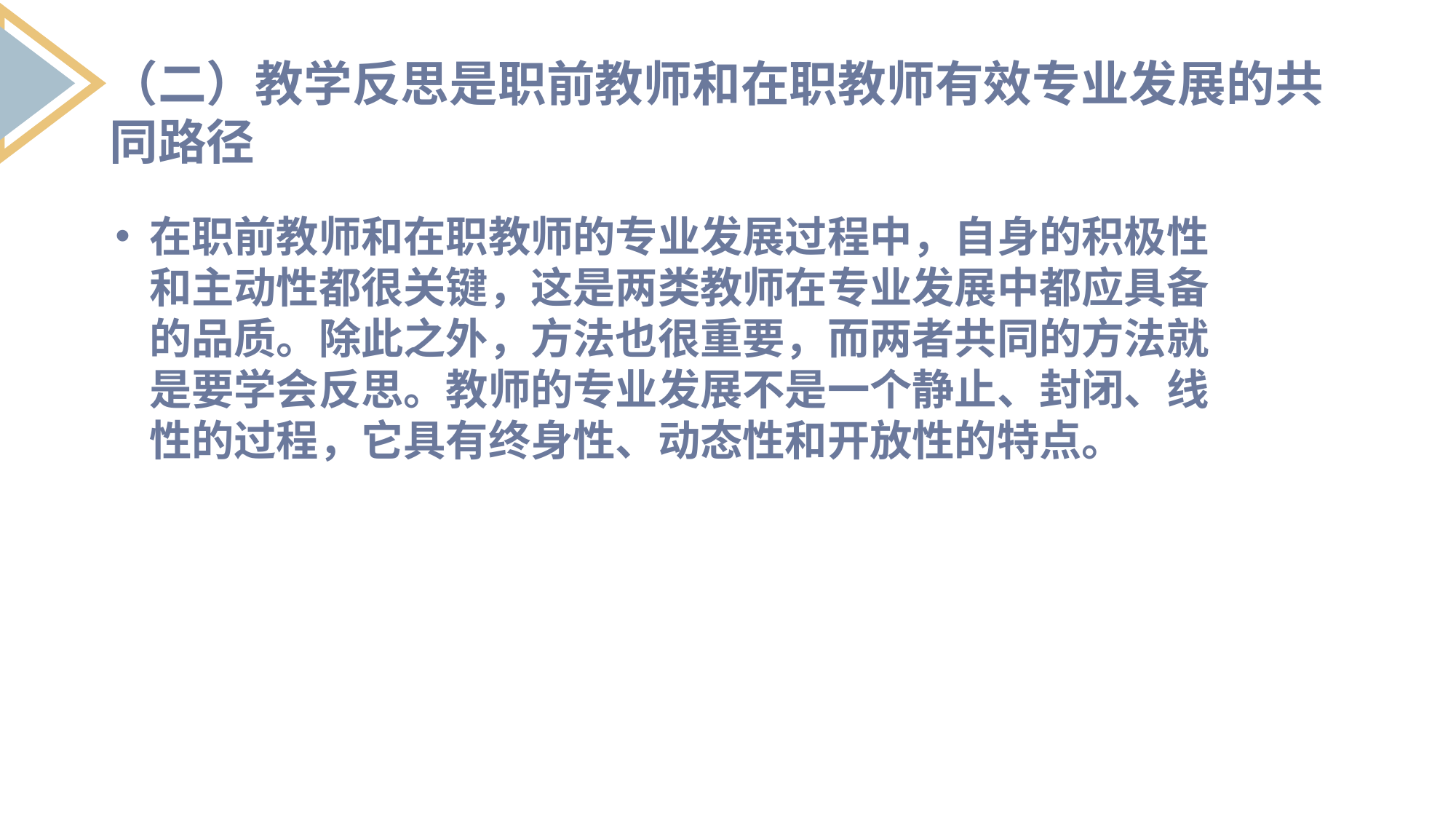

（二）教学反思是职前教师和在职教师有效专业发展的共同路径
在职前教师和在职教师的专业发展过程中，自身的积极性和主动性都很关键，这是两类教师在专业发展中都应具备的品质。除此之外，方法也很重要，而两者共同的方法就是要学会反思。教师的专业发展不是一个静止、封闭、线性的过程，它具有终身性、动态性和开放性的特点。